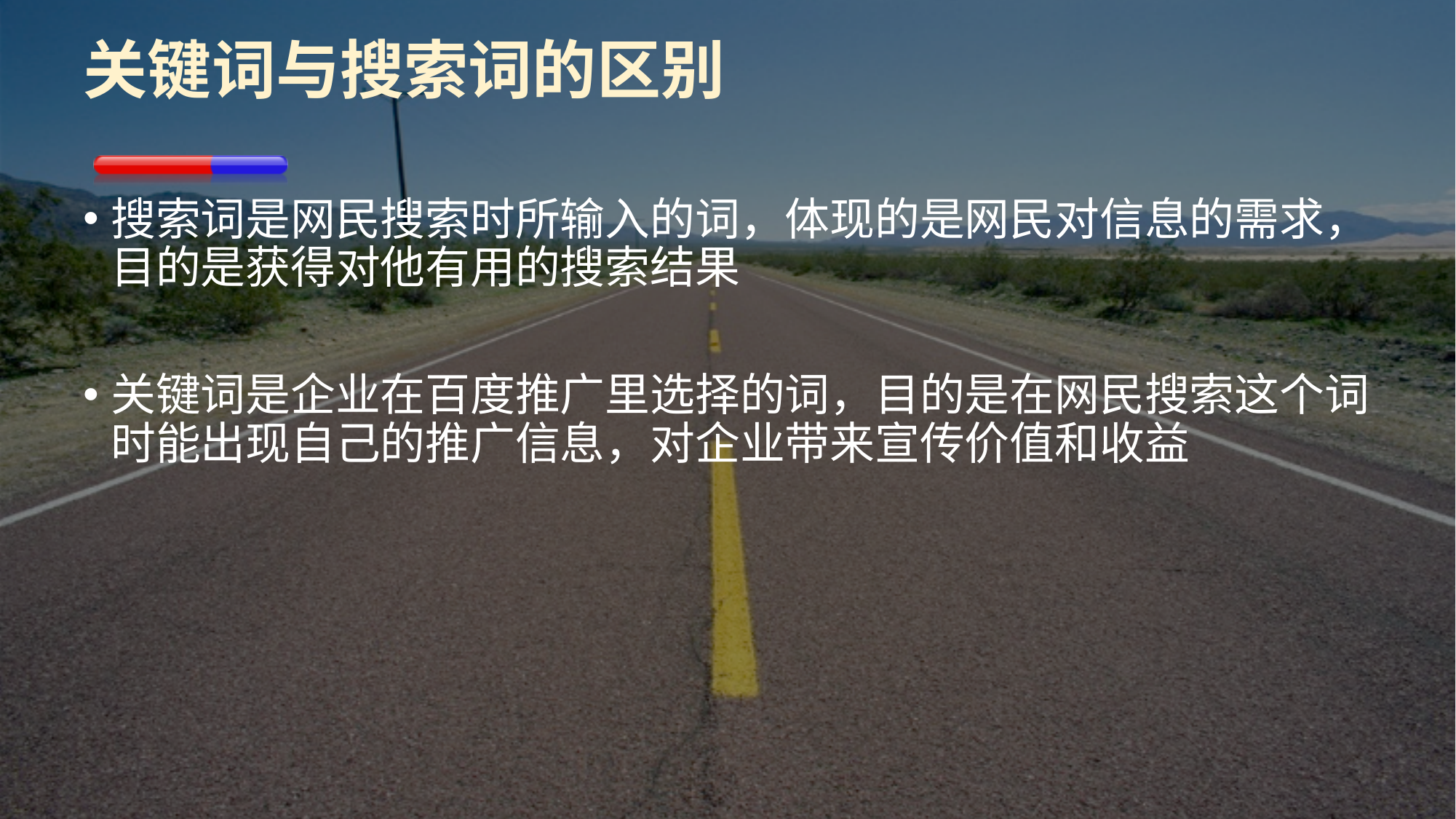

# 关键词与搜索词的区别
搜索词是网民搜索时所输入的词，体现的是网民对信息的需求，目的是获得对他有用的搜索结果

关键词是企业在百度推广里选择的词，目的是在网民搜索这个词时能出现自己的推广信息，对企业带来宣传价值和收益